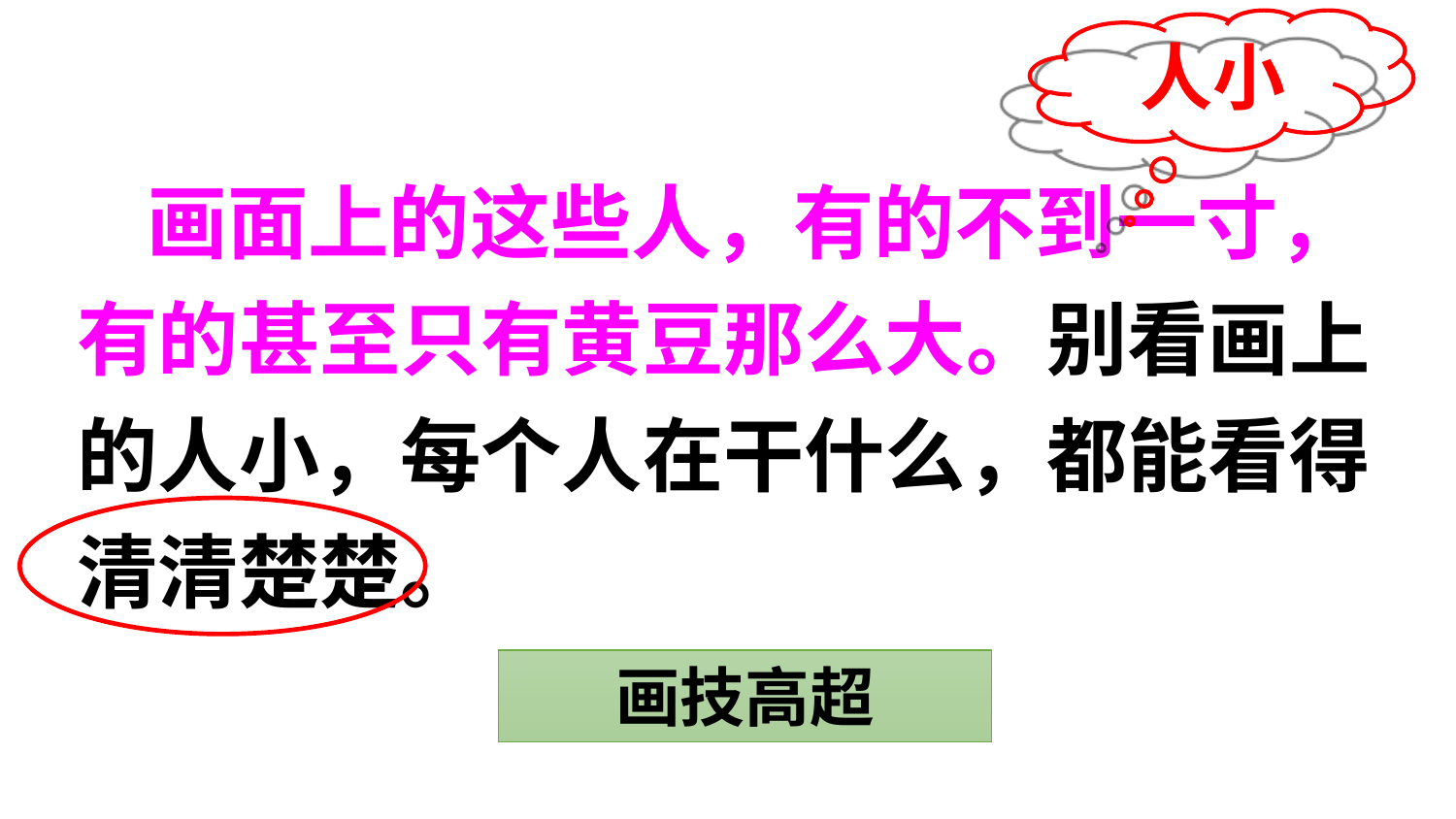

人小
    画面上的这些人，有的不到一寸，有的甚至只有黄豆那么大。别看画上的人小，每个人在干什么，都能看得清清楚楚。

画技高超